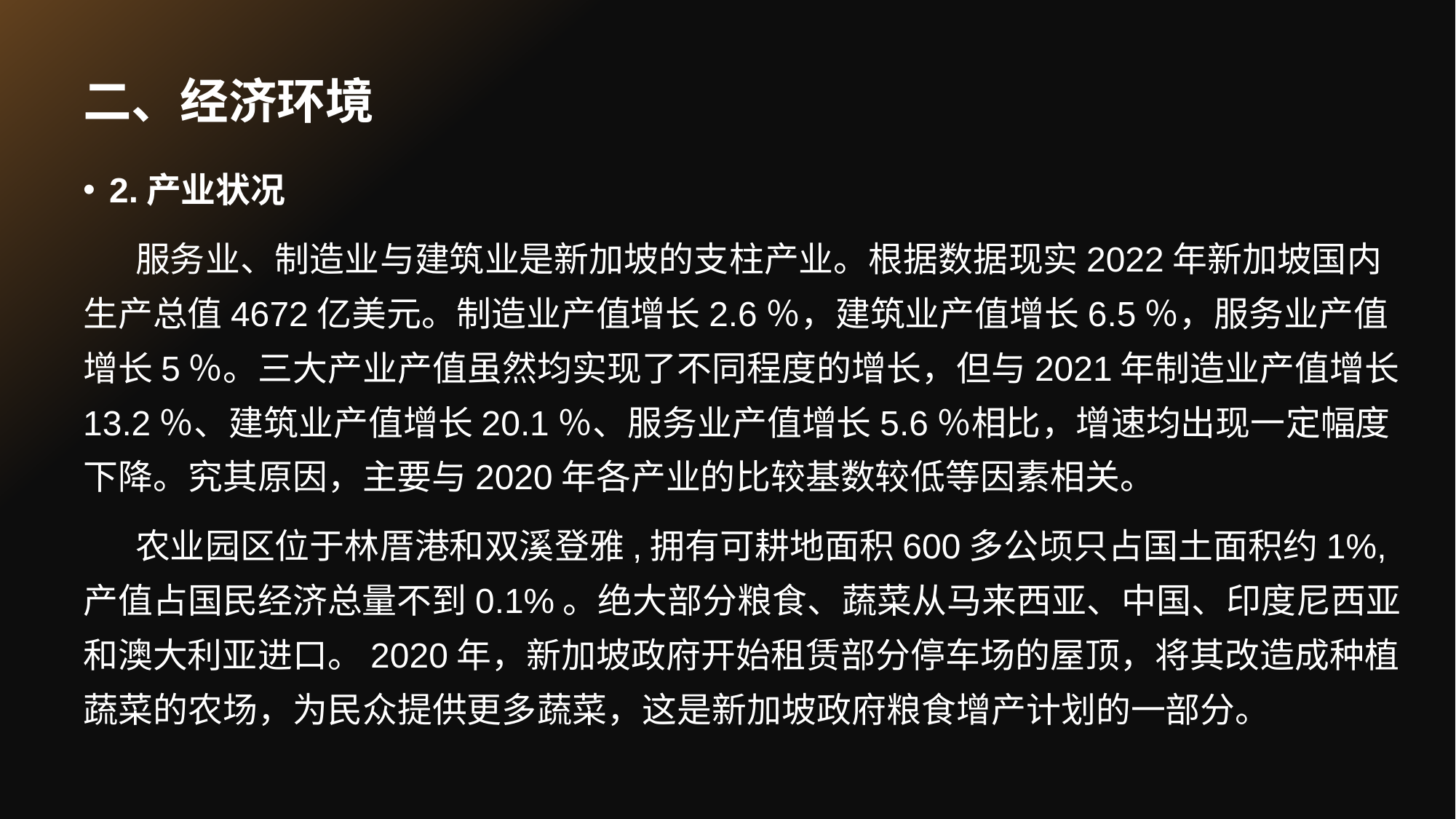

# 二、经济环境
2.产业状况
服务业、制造业与建筑业是新加坡的支柱产业。根据数据现实2022年新加坡国内生产总值4672亿美元。制造业产值增长2.6％，建筑业产值增长6.5％，服务业产值增长5％。三大产业产值虽然均实现了不同程度的增长，但与2021年制造业产值增长13.2％、建筑业产值增长20.1％、服务业产值增长5.6％相比，增速均出现一定幅度下降。究其原因，主要与2020年各产业的比较基数较低等因素相关。
农业园区位于林厝港和双溪登雅,拥有可耕地面积600多公顷只占国土面积约1%,产值占国民经济总量不到0.1%。绝大部分粮食、蔬菜从马来西亚、中国、印度尼西亚和澳大利亚进口。2020年，新加坡政府开始租赁部分停车场的屋顶，将其改造成种植蔬菜的农场，为民众提供更多蔬菜，这是新加坡政府粮食增产计划的一部分。